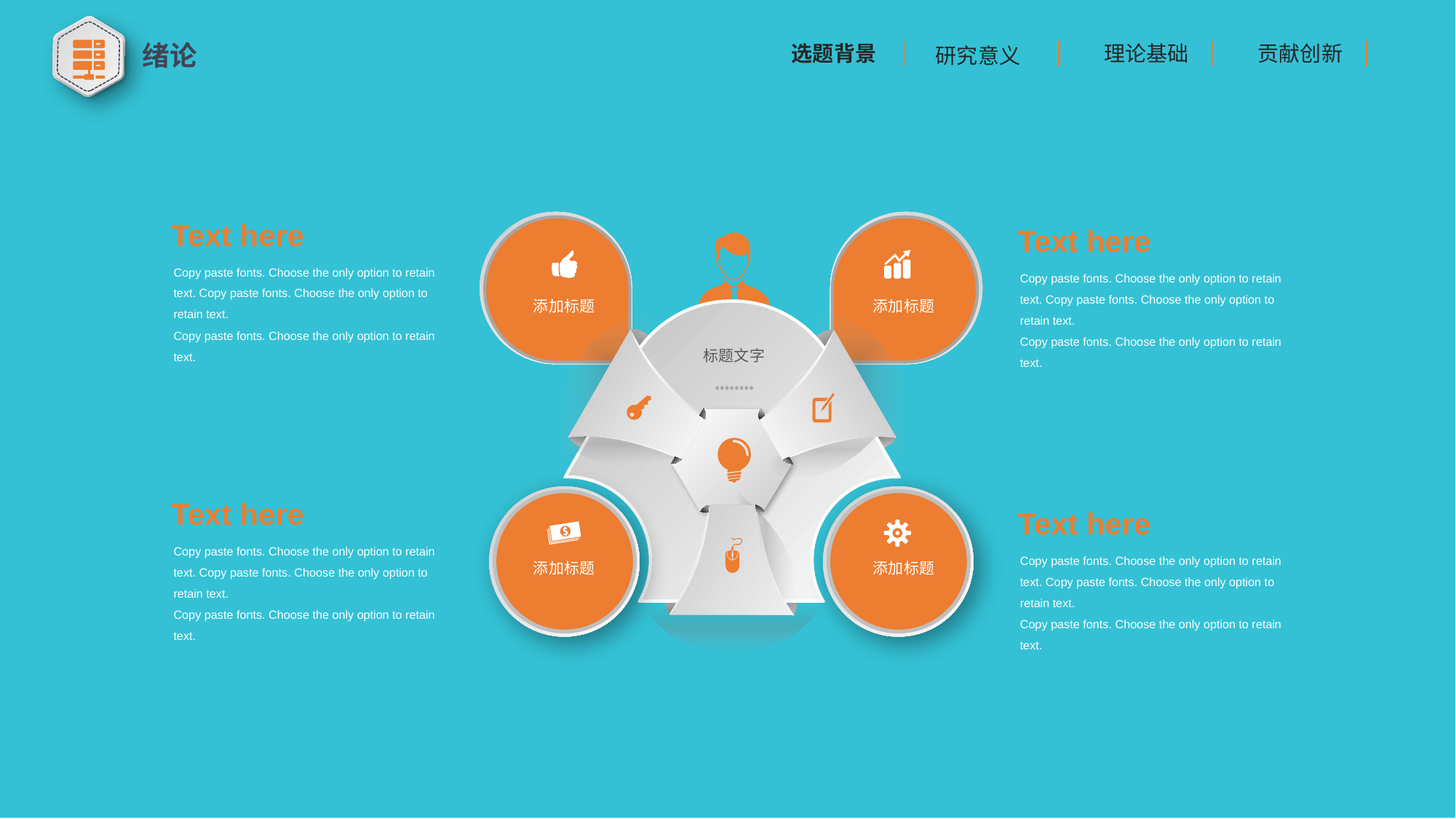

绪论
理论基础
贡献创新
选题背景
研究意义

Text here

添加标题

添加标题
Text here

Copy paste fonts. Choose the only option to retain text. Copy paste fonts. Choose the only option to retain text.
Copy paste fonts. Choose the only option to retain text.

Copy paste fonts. Choose the only option to retain text. Copy paste fonts. Choose the only option to retain text.
Copy paste fonts. Choose the only option to retain text.

标题文字

添加标题

添加标题
Text here
Text here
Copy paste fonts. Choose the only option to retain text. Copy paste fonts. Choose the only option to retain text.
Copy paste fonts. Choose the only option to retain text.

Copy paste fonts. Choose the only option to retain text. Copy paste fonts. Choose the only option to retain text.
Copy paste fonts. Choose the only option to retain text.